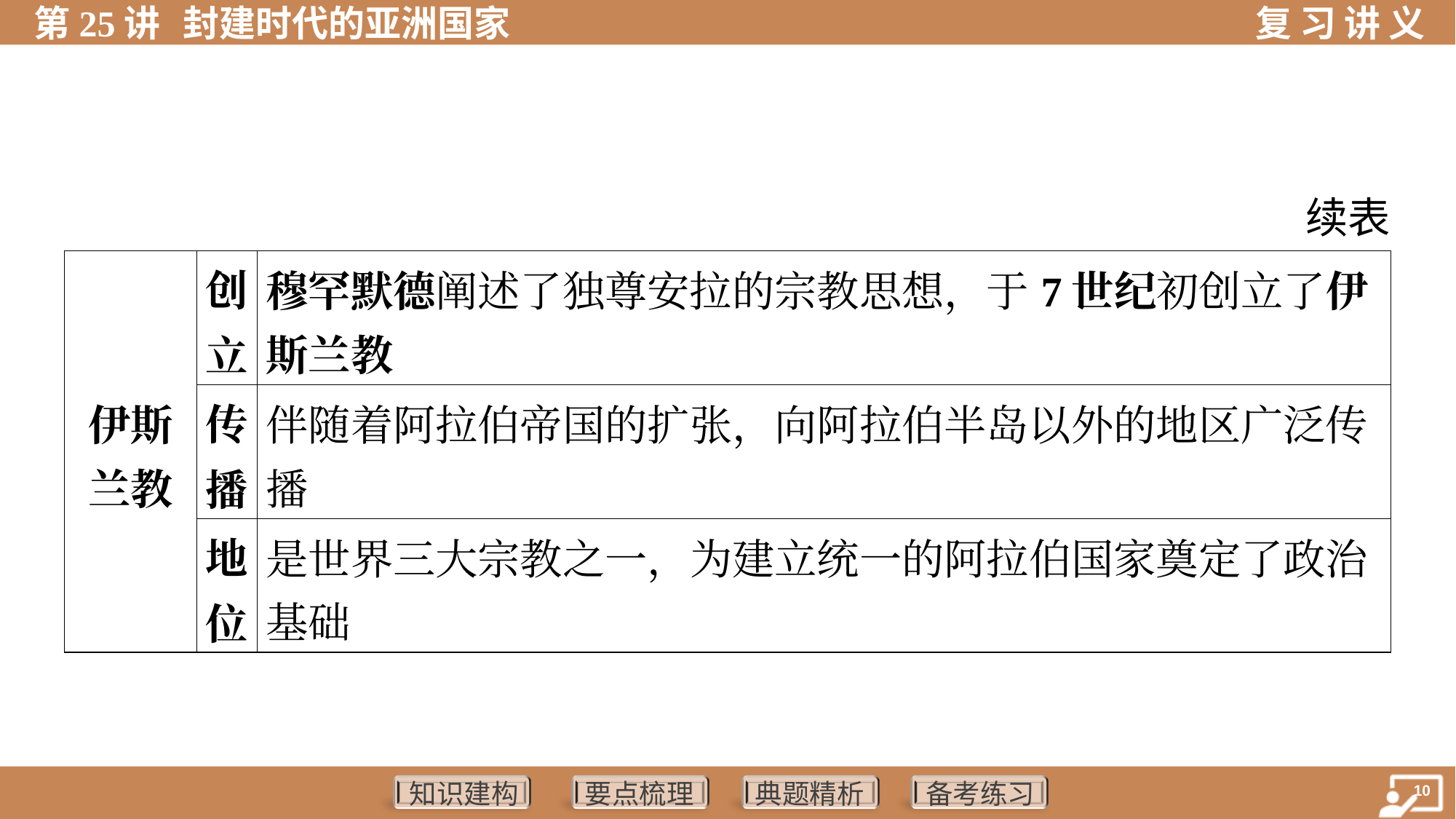

续表
| 伊斯 兰教 | 创 立 | 穆罕默德阐述了独尊安拉的宗教思想，于7世纪初创立了伊 斯兰教 |  |
| --- | --- | --- | --- |
|  | 传 播 | 伴随着阿拉伯帝国的扩张，向阿拉伯半岛以外的地区广泛传 播 |  |
|  | 地 位 | 是世界三大宗教之一，为建立统一的阿拉伯国家奠定了政治 基础 |  |